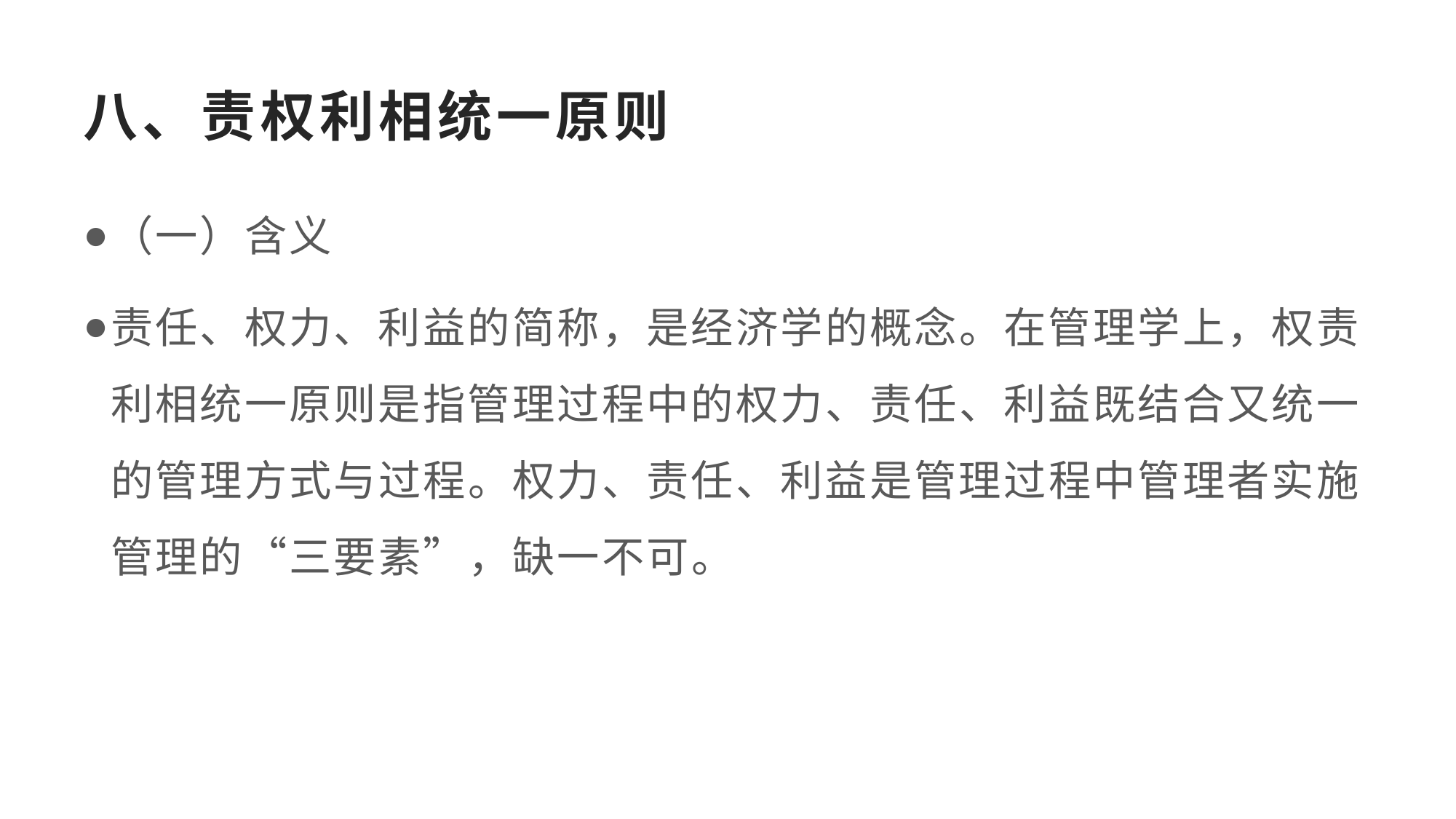

# 八、责权利相统一原则
（一）含义
责任、权力、利益的简称，是经济学的概念。在管理学上，权责利相统一原则是指管理过程中的权力、责任、利益既结合又统一的管理方式与过程。权力、责任、利益是管理过程中管理者实施管理的“三要素”，缺一不可。